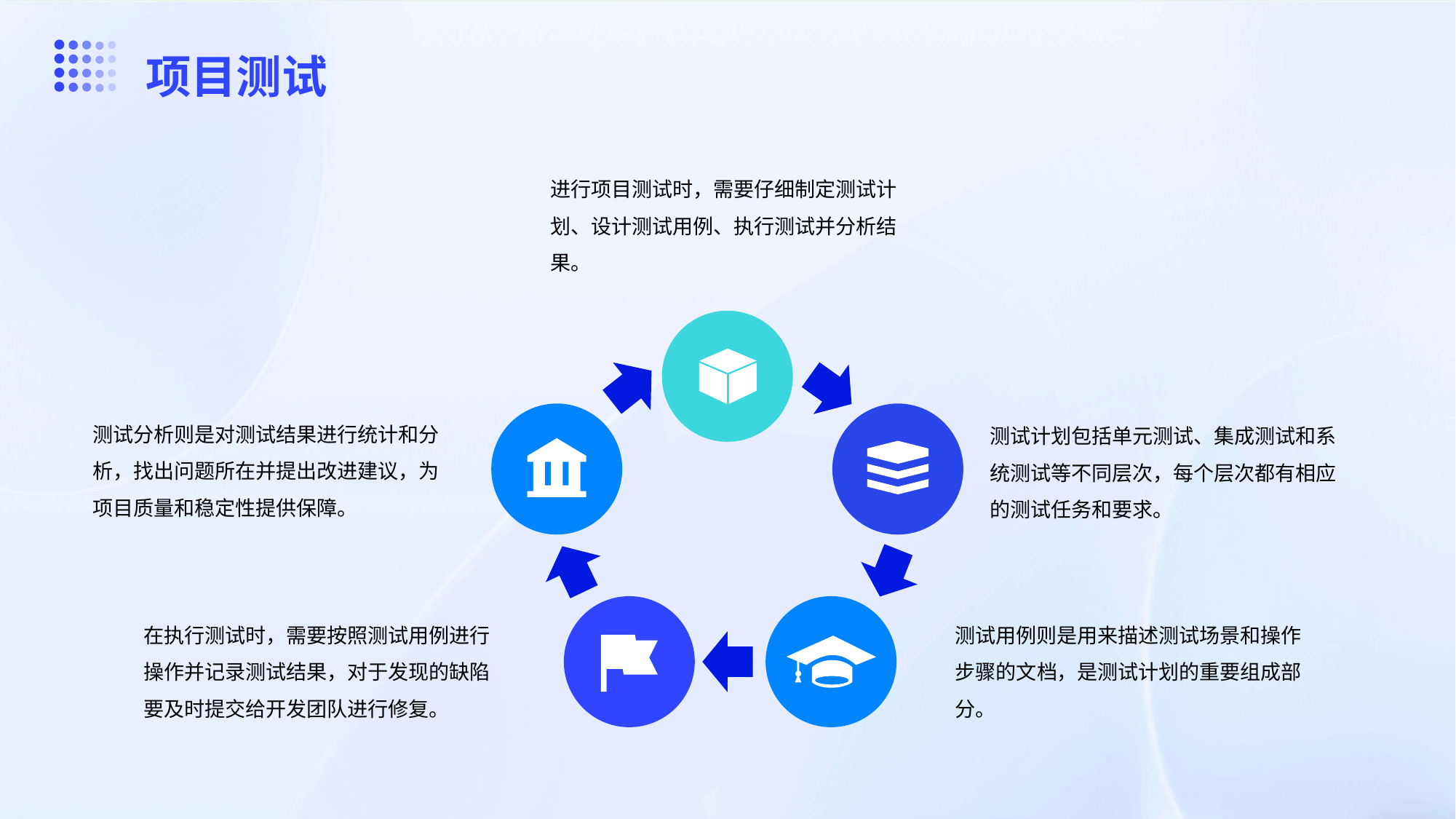

项目测试

进行项目测试时，需要仔细制定测试计划、设计测试用例、执行测试并分析结果。

测试分析则是对测试结果进行统计和分析，找出问题所在并提出改进建议，为项目质量和稳定性提供保障。
测试计划包括单元测试、集成测试和系统测试等不同层次，每个层次都有相应的测试任务和要求。

在执行测试时，需要按照测试用例进行操作并记录测试结果，对于发现的缺陷要及时提交给开发团队进行修复。
测试用例则是用来描述测试场景和操作步骤的文档，是测试计划的重要组成部分。